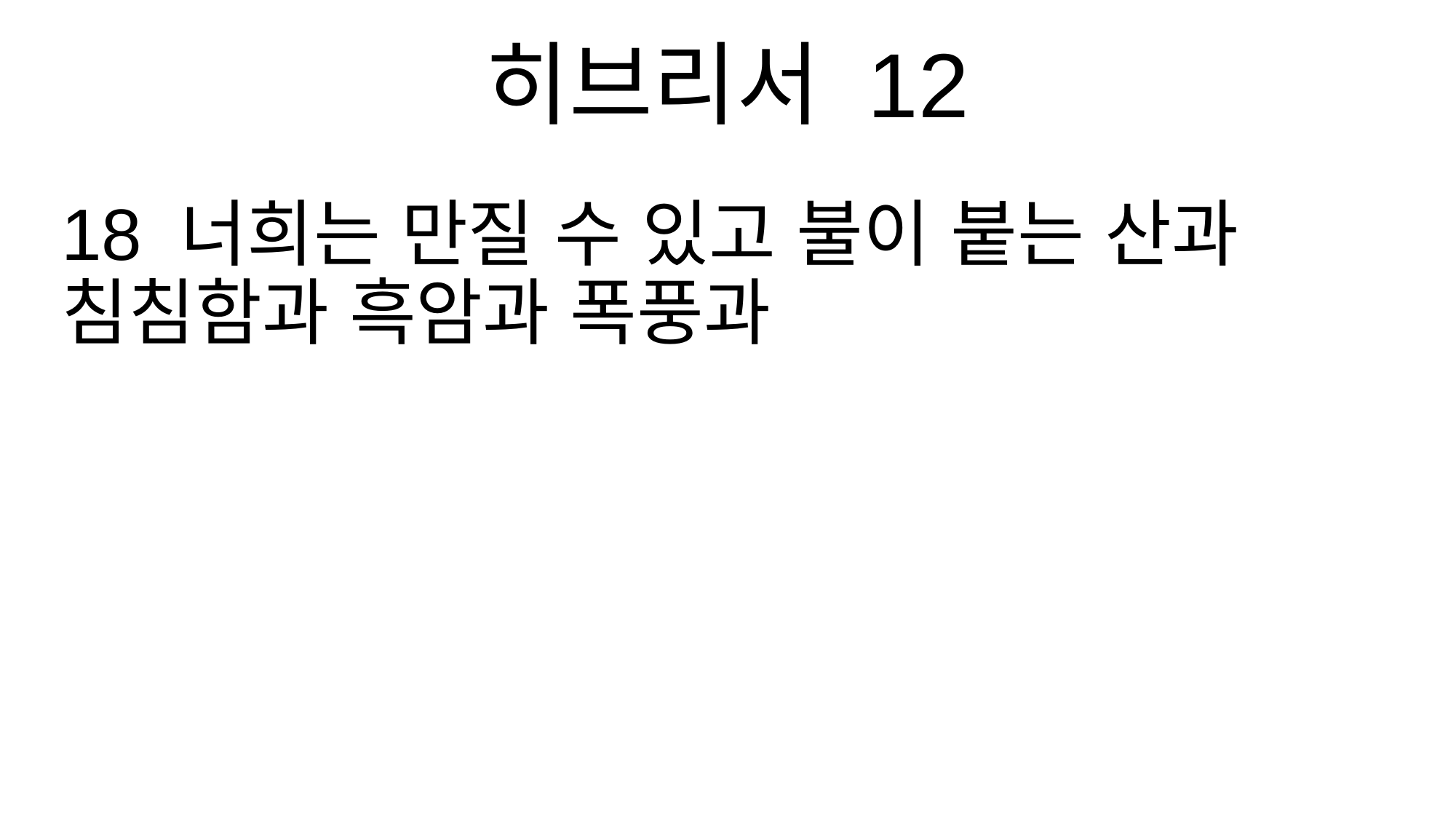

히브리서 12
18 너희는 만질 수 있고 불이 붙는 산과 침침함과 흑암과 폭풍과